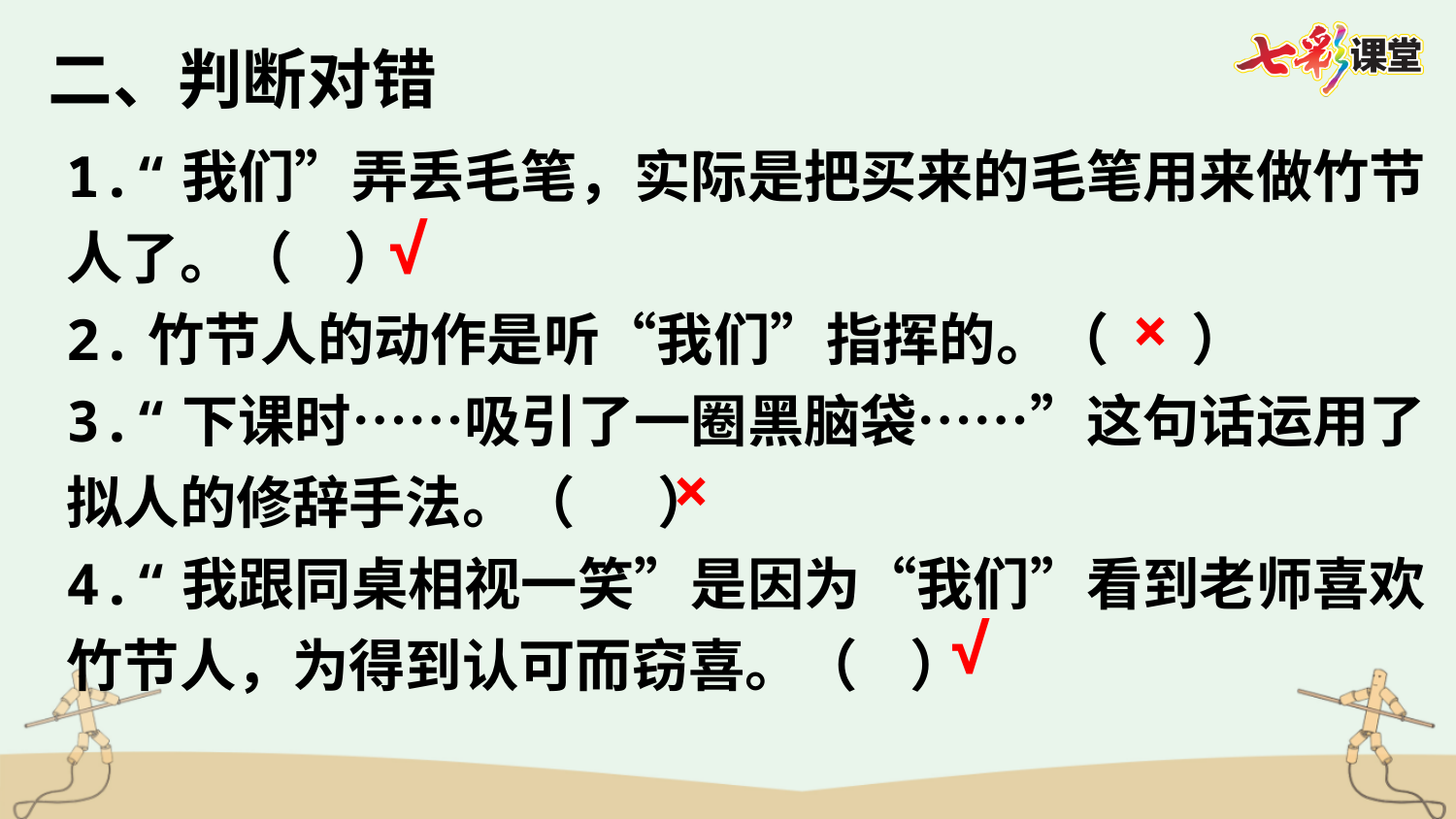

二、判断对错
1.“我们”弄丢毛笔，实际是把买来的毛笔用来做竹节人了。（    ）
2.竹节人的动作是听“我们”指挥的。（    ）
3.“下课时……吸引了一圈黑脑袋……”这句话运用了拟人的修辞手法。（    ）
4.“我跟同桌相视一笑”是因为“我们”看到老师喜欢竹节人，为得到认可而窃喜。（    ）
√
×
×
√